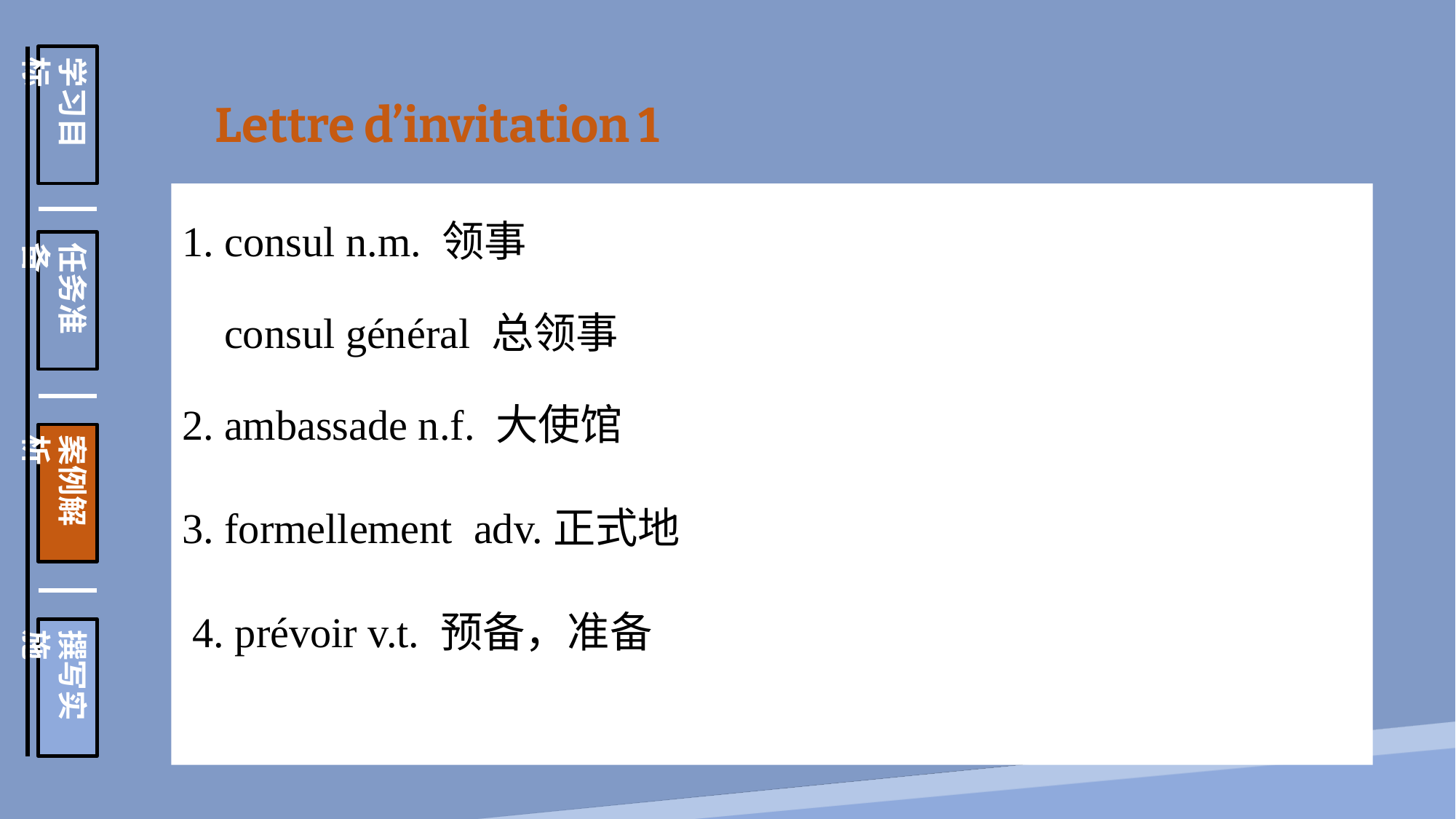

学习目标
任务准备
案例解析
撰写实施
Lettre d’invitation 1
1. consul n.m. 领事
    consul général 总领事
2. ambassade n.f. 大使馆
3. formellement  adv.正式地
 4. prévoir v.t. 预备，准备